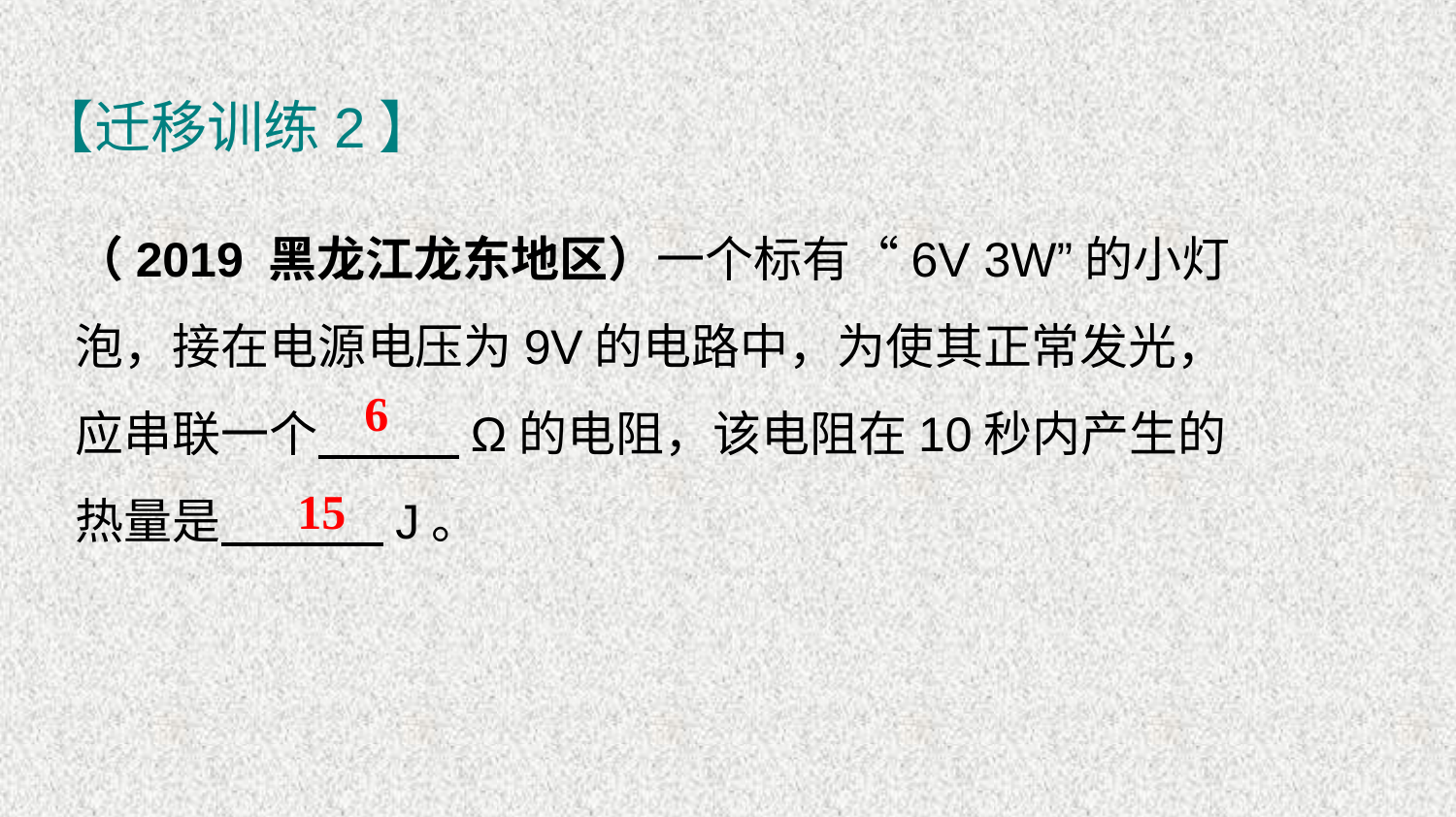

【迁移训练2】
（2019 黑龙江龙东地区）一个标有“6V 3W”的小灯泡，接在电源电压为9V的电路中，为使其正常发光，应串联一个　   　 Ω的电阻，该电阻在10秒内产生的热量是　      　J。
6
15